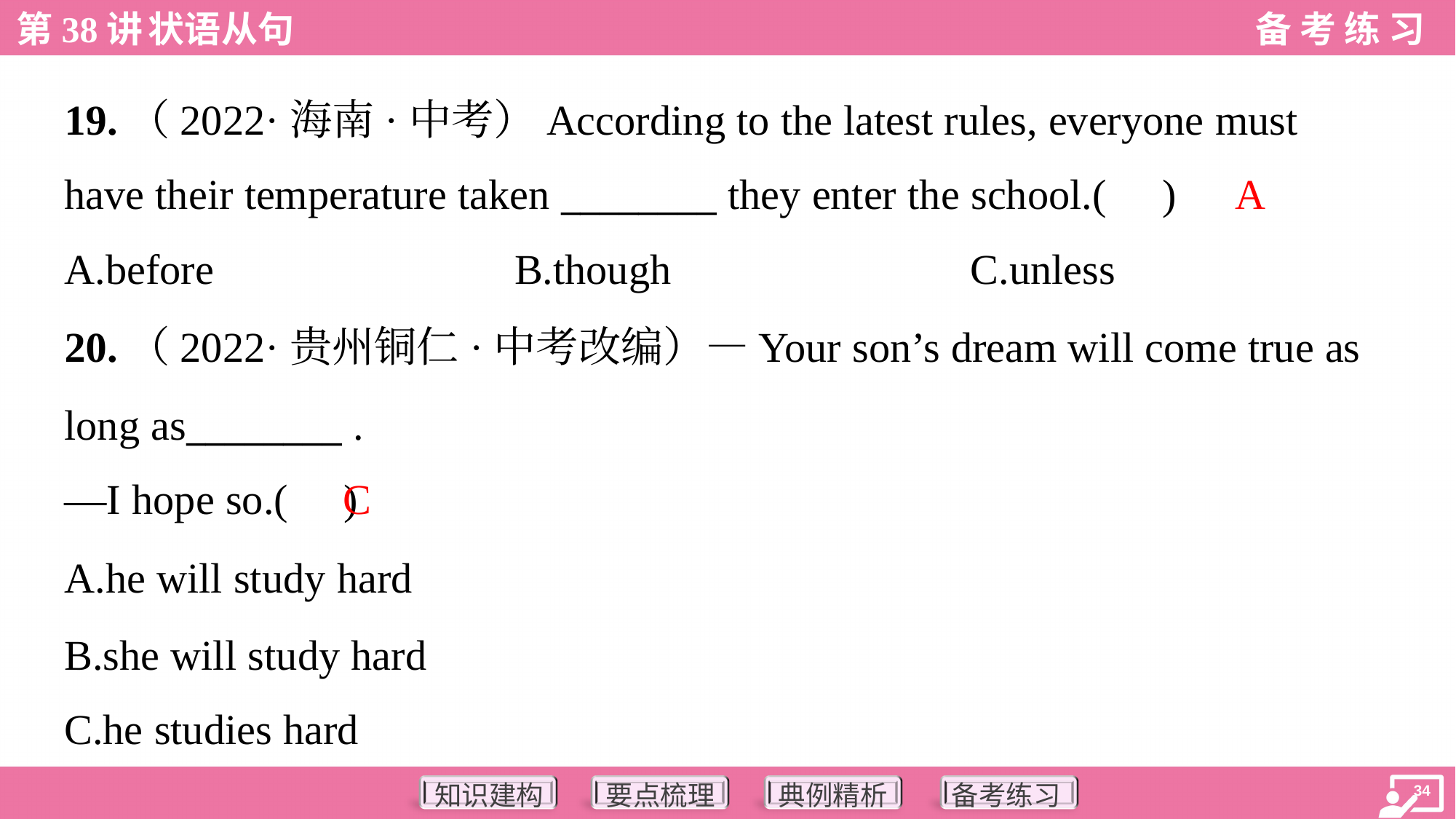

19.（2022·海南·中考）According to the latest rules, everyone must
have their temperature taken ________ they enter the school.(     )
A
A.before	B.though	C.unless
20.（2022·贵州铜仁·中考改编）—Your son’s dream will come true as
long as________ .
—I hope so.(     )
C
A.he will study hard
B.she will study hard
C.he studies hard